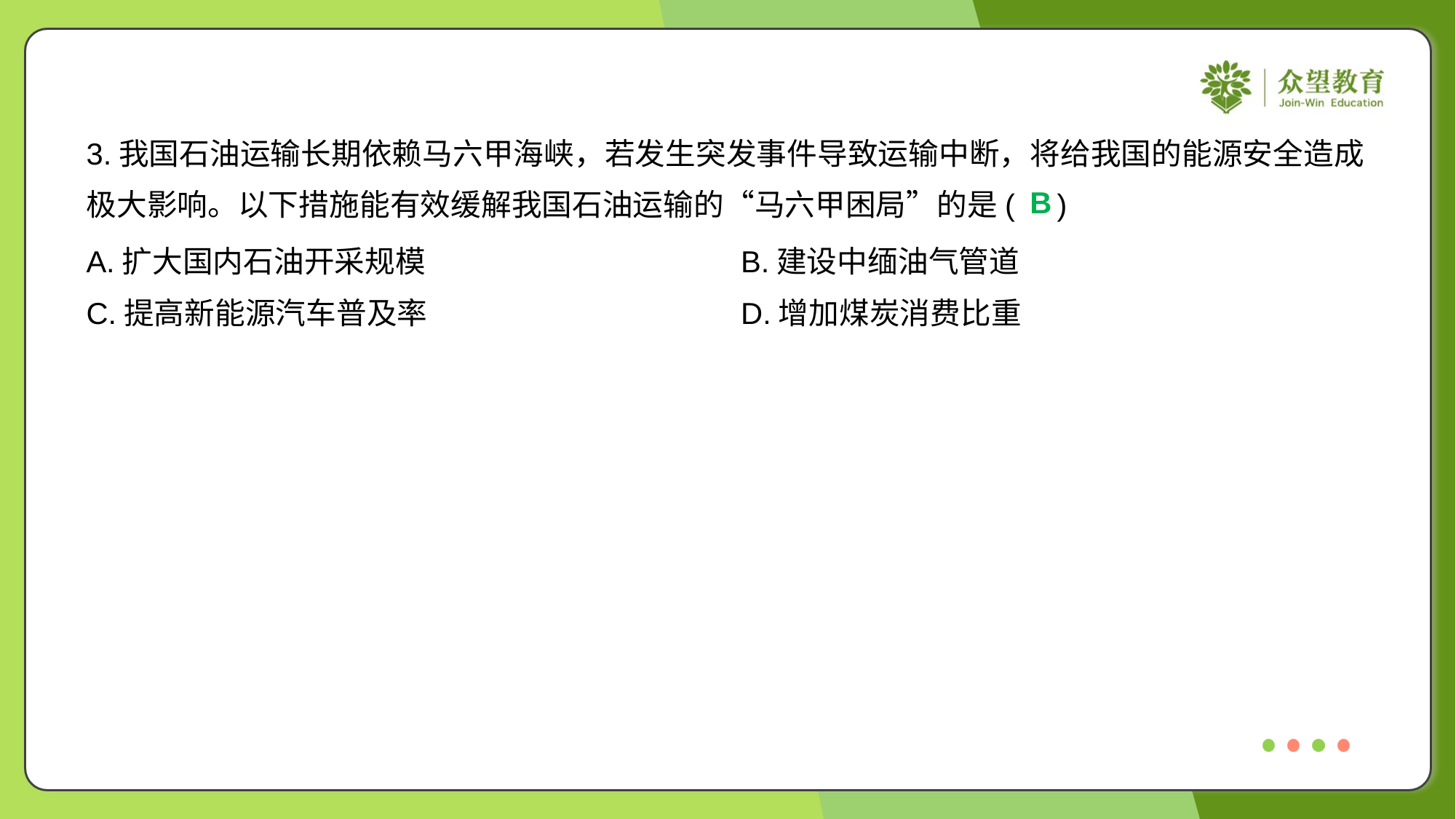

3.我国石油运输长期依赖马六甲海峡，若发生突发事件导致运输中断，将给我国的能源安全造成
极大影响。以下措施能有效缓解我国石油运输的“马六甲困局”的是(     )
B
A.扩大国内石油开采规模	B.建设中缅油气管道
C.提高新能源汽车普及率	D.增加煤炭消费比重